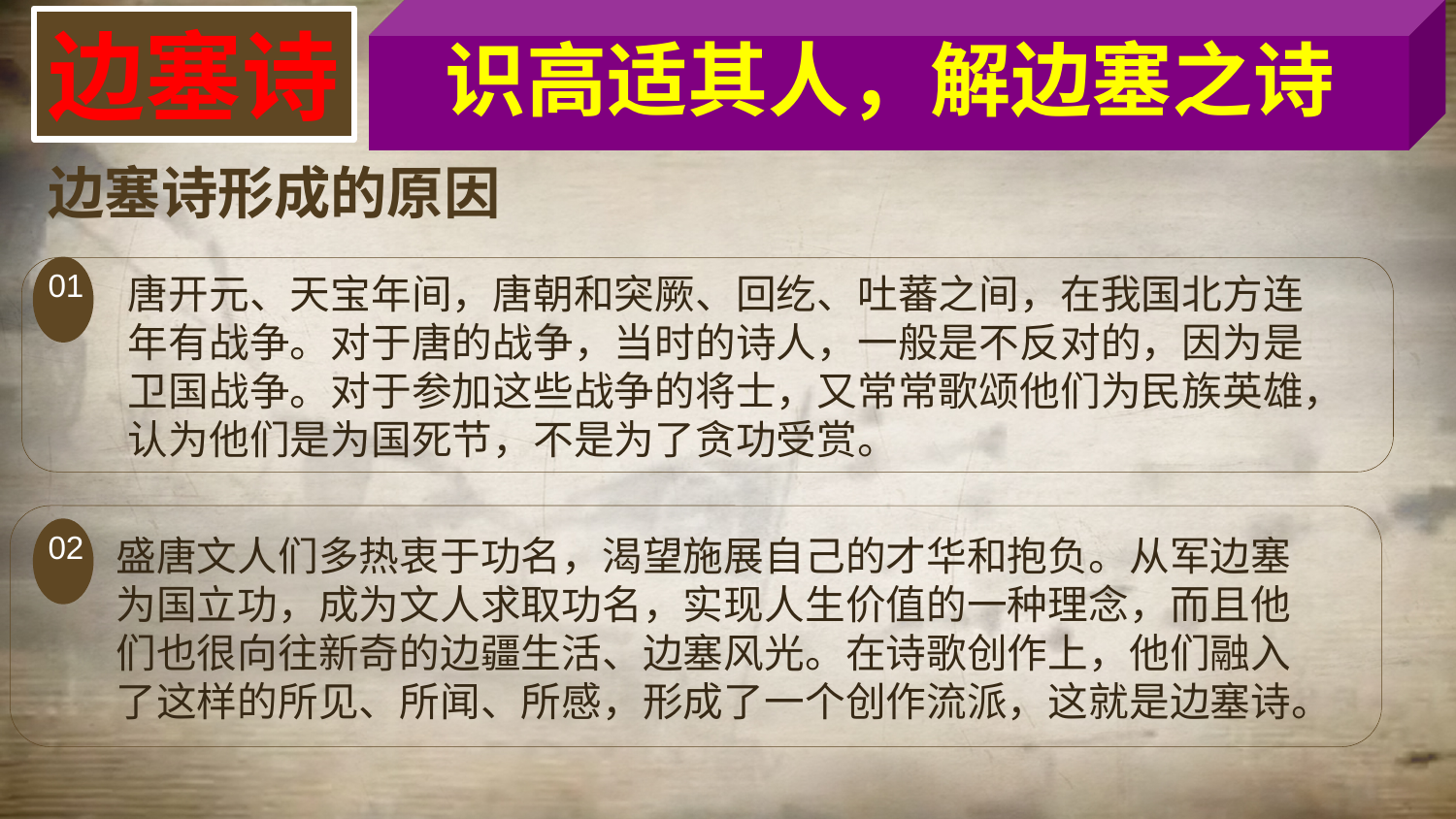

识高适其人，解边塞之诗
边塞诗
边塞诗形成的原因

01

唐开元、天宝年间，唐朝和突厥、回纥、吐蕃之间，在我国北方连年有战争。对于唐的战争，当时的诗人，一般是不反对的，因为是卫国战争。对于参加这些战争的将士，又常常歌颂他们为民族英雄，认为他们是为国死节，不是为了贪功受赏。

02

盛唐文人们多热衷于功名，渴望施展自己的才华和抱负。从军边塞为国立功，成为文人求取功名，实现人生价值的一种理念，而且他们也很向往新奇的边疆生活、边塞风光。在诗歌创作上，他们融入了这样的所见、所闻、所感，形成了一个创作流派，这就是边塞诗。